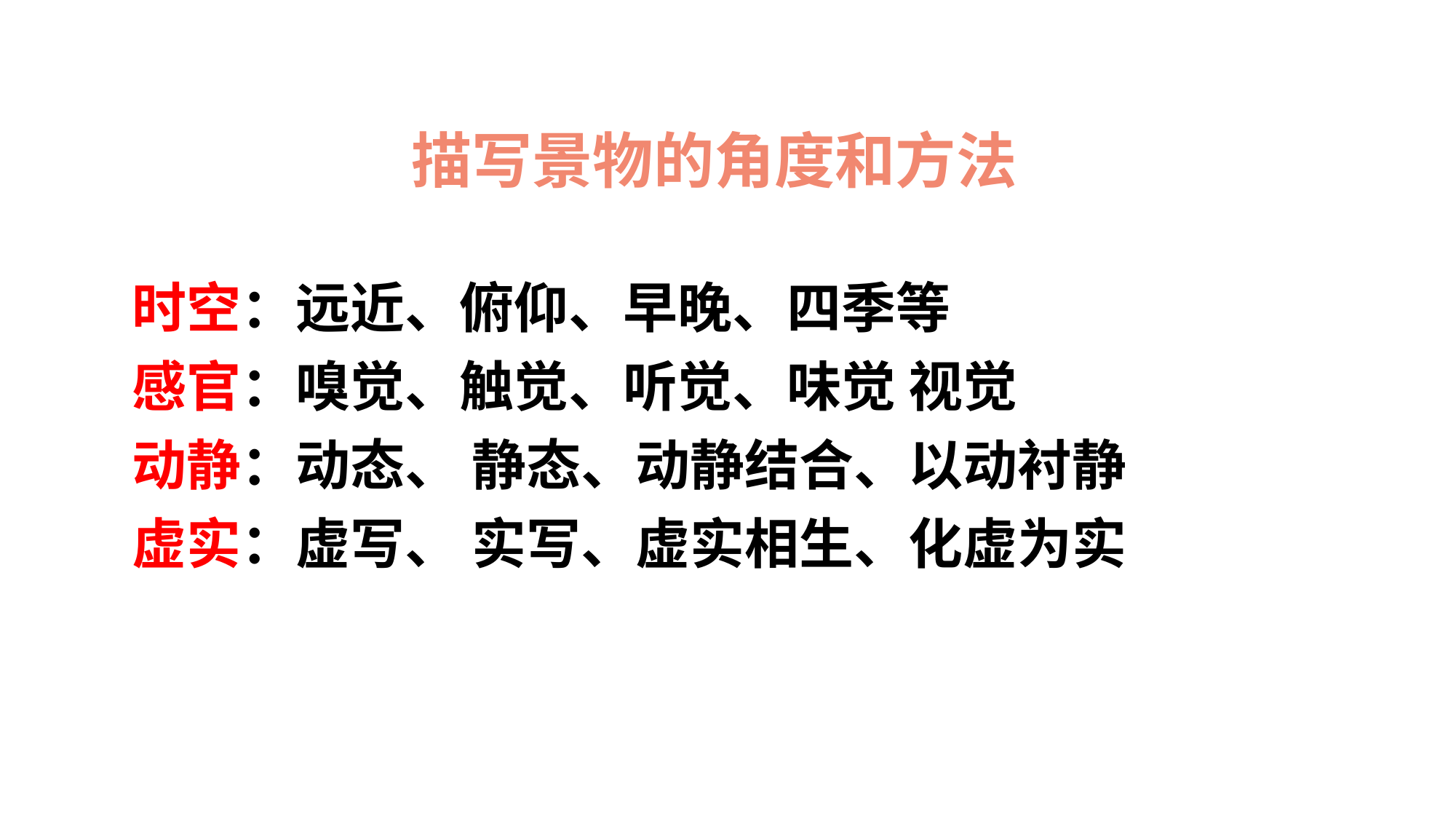

描写景物的角度和方法

时空：远近、俯仰、早晚、四季等
感官：嗅觉、触觉、听觉、味觉 视觉
动静：动态、 静态、动静结合、以动衬静
虚实：虚写、 实写、虚实相生、化虚为实